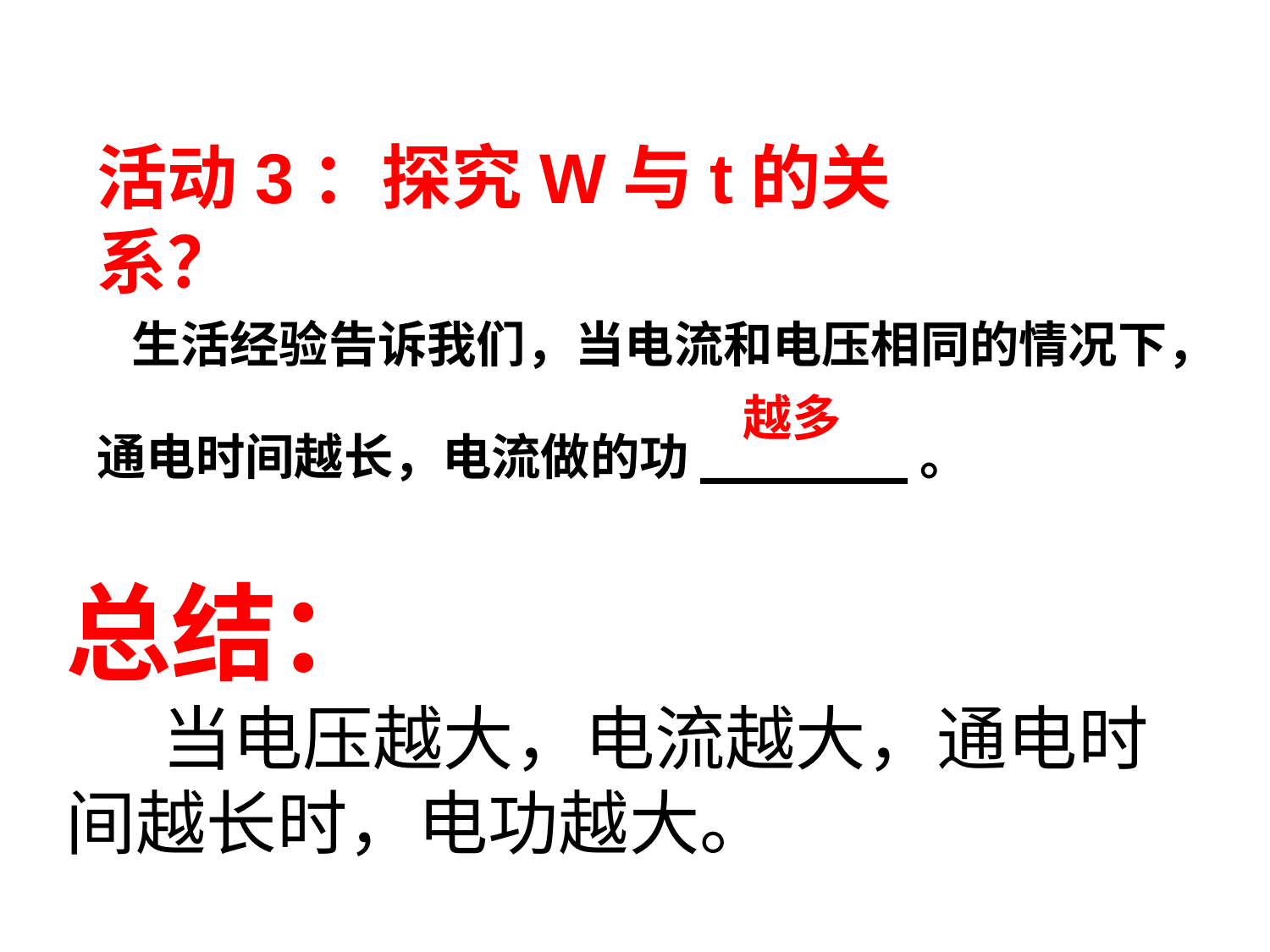

活动3：探究W与t的关系？
  生活经验告诉我们，当电流和电压相同的情况下，通电时间越长，电流做的功_______。
越多
总结：
     当电压越大，电流越大，通电时间越长时，电功越大。